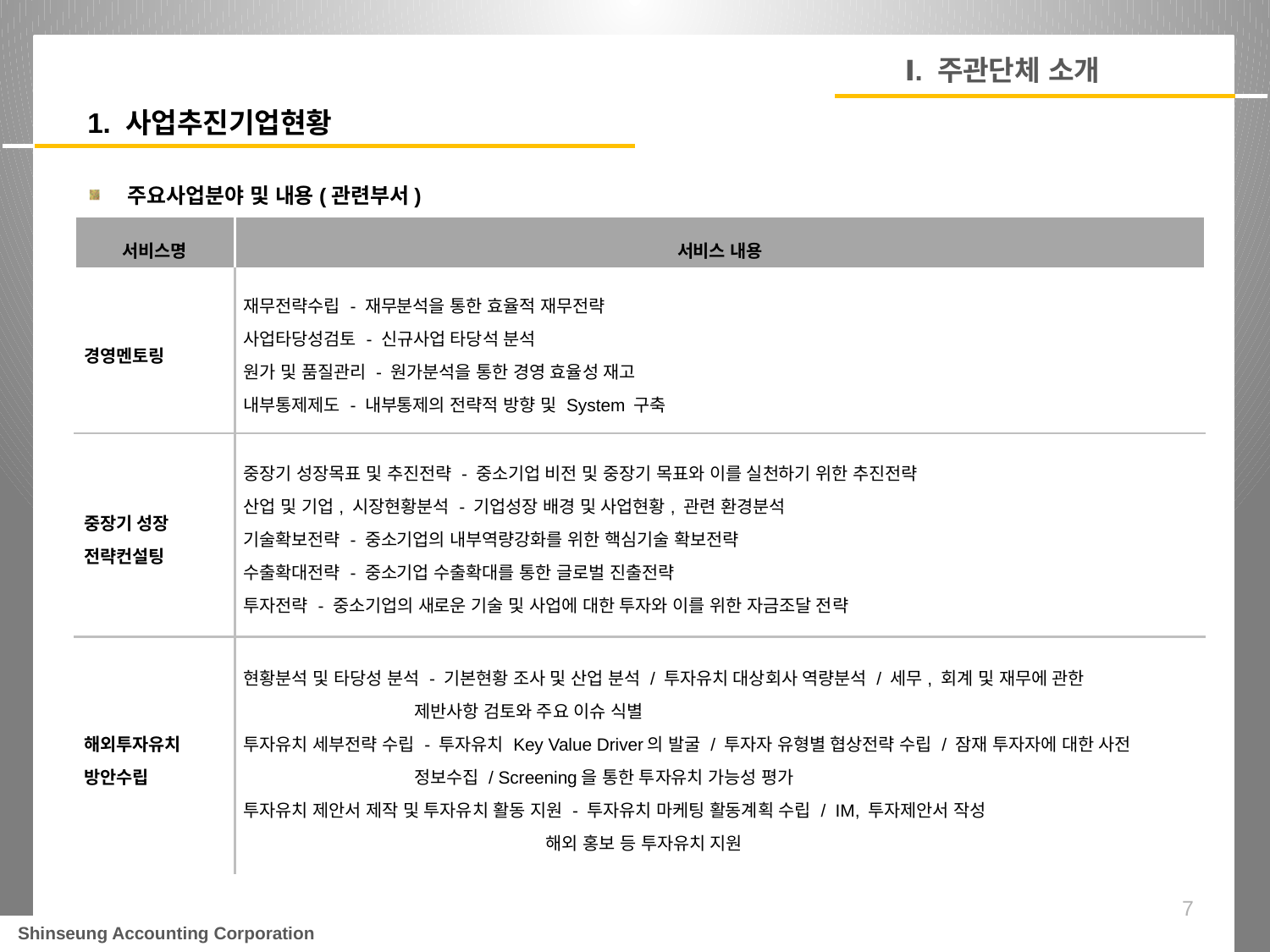

Ⅰ. 주관단체 소개
1. 사업추진기업현황
주요사업분야 및 내용(관련부서)
| 서비스명 | 서비스 내용 |
| --- | --- |
| 경영멘토링 | 재무전략수립 - 재무분석을 통한 효율적 재무전략 사업타당성검토 - 신규사업 타당석 분석 원가 및 품질관리 - 원가분석을 통한 경영 효율성 재고 내부통제제도 - 내부통제의 전략적 방향 및 System 구축 |
| 중장기 성장 전략컨설팅 | 중장기 성장목표 및 추진전략 - 중소기업 비전 및 중장기 목표와 이를 실천하기 위한 추진전략 산업 및 기업, 시장현황분석 - 기업성장 배경 및 사업현황, 관련 환경분석 기술확보전략 - 중소기업의 내부역량강화를 위한 핵심기술 확보전략 수출확대전략 - 중소기업 수출확대를 통한 글로벌 진출전략 투자전략 - 중소기업의 새로운 기술 및 사업에 대한 투자와 이를 위한 자금조달 전략 |
| 해외투자유치 방안수립 | 현황분석 및 타당성 분석 - 기본현황 조사 및 산업 분석 / 투자유치 대상회사 역량분석 / 세무, 회계 및 재무에 관한 제반사항 검토와 주요 이슈 식별 투자유치 세부전략 수립 - 투자유치 Key Value Driver의 발굴 / 투자자 유형별 협상전략 수립 / 잠재 투자자에 대한 사전 정보수집 / Screening을 통한 투자유치 가능성 평가 투자유치 제안서 제작 및 투자유치 활동 지원 - 투자유치 마케팅 활동계획 수립 / IM, 투자제안서 작성 해외 홍보 등 투자유치 지원 |
7